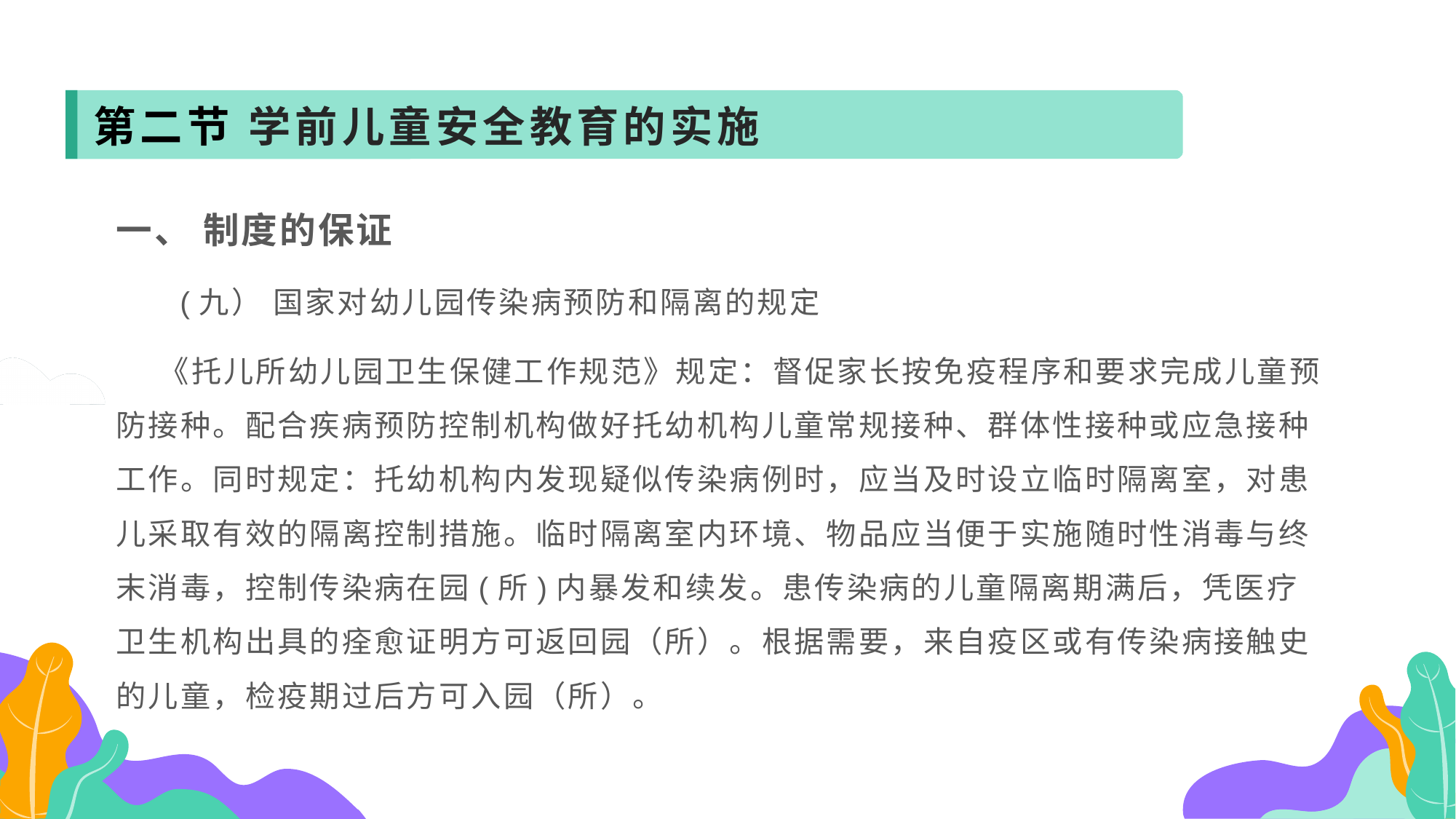

第二节 学前儿童安全教育的实施
一、 制度的保证
      (九） 国家对幼儿园传染病预防和隔离的规定
    《托儿所幼儿园卫生保健工作规范》规定：督促家长按免疫程序和要求完成儿童预防接种。配合疾病预防控制机构做好托幼机构儿童常规接种、群体性接种或应急接种工作。同时规定：托幼机构内发现疑似传染病例时，应当及时设立临时隔离室，对患儿采取有效的隔离控制措施。临时隔离室内环境、物品应当便于实施随时性消毒与终末消毒，控制传染病在园(所)内暴发和续发。患传染病的儿童隔离期满后，凭医疗卫生机构出具的痊愈证明方可返回园（所）。根据需要，来自疫区或有传染病接触史的儿童，检疫期过后方可入园（所）。